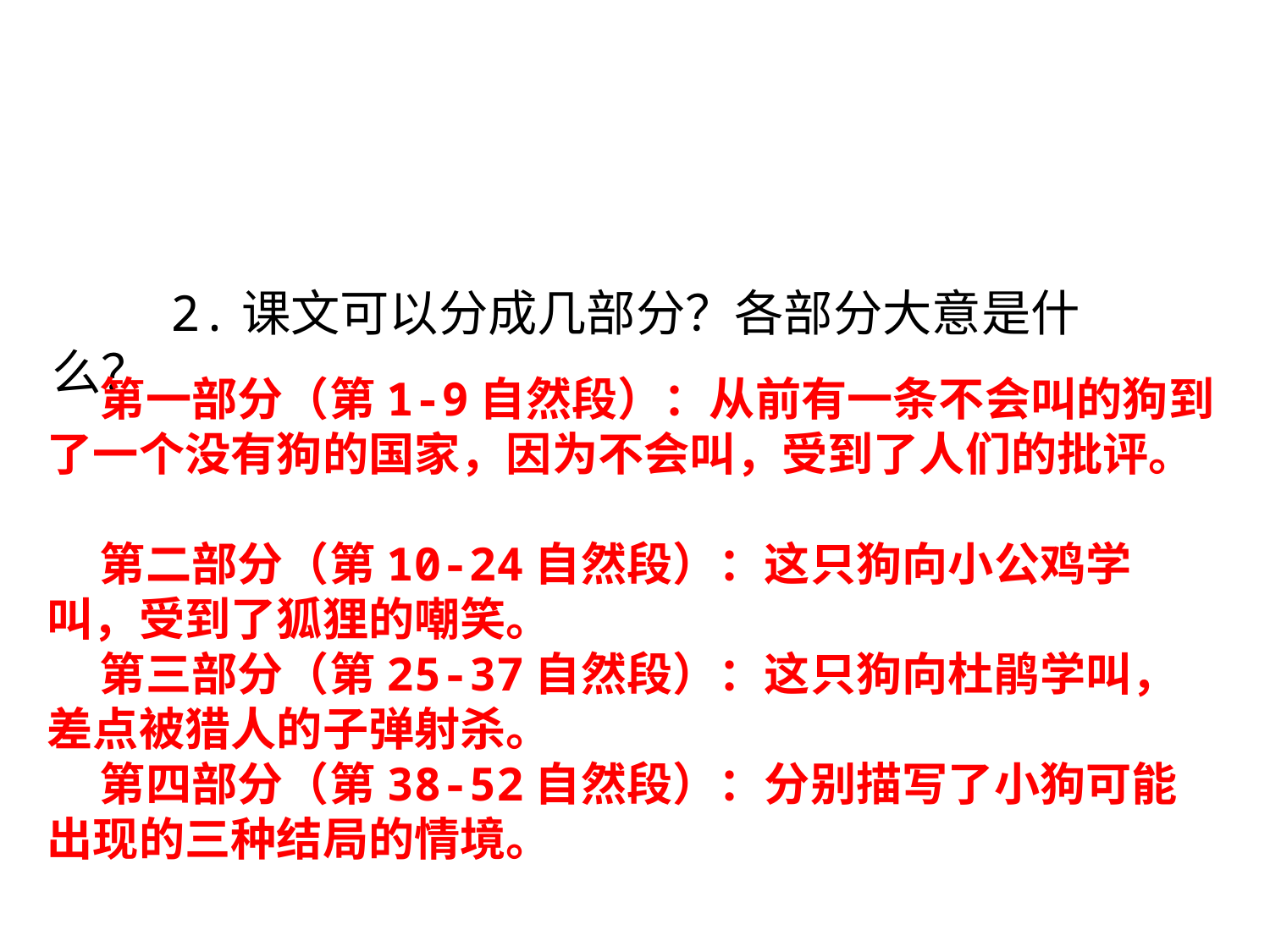

2.课文可以分成几部分？各部分大意是什么？
    第一部分（第1-9自然段）：从前有一条不会叫的狗到了一个没有狗的国家，因为不会叫，受到了人们的批评。
    第二部分（第10-24自然段）：这只狗向小公鸡学叫，受到了狐狸的嘲笑。
    第三部分（第25-37自然段）：这只狗向杜鹃学叫，差点被猎人的子弹射杀。
    第四部分（第38-52自然段）：分别描写了小狗可能出现的三种结局的情境。